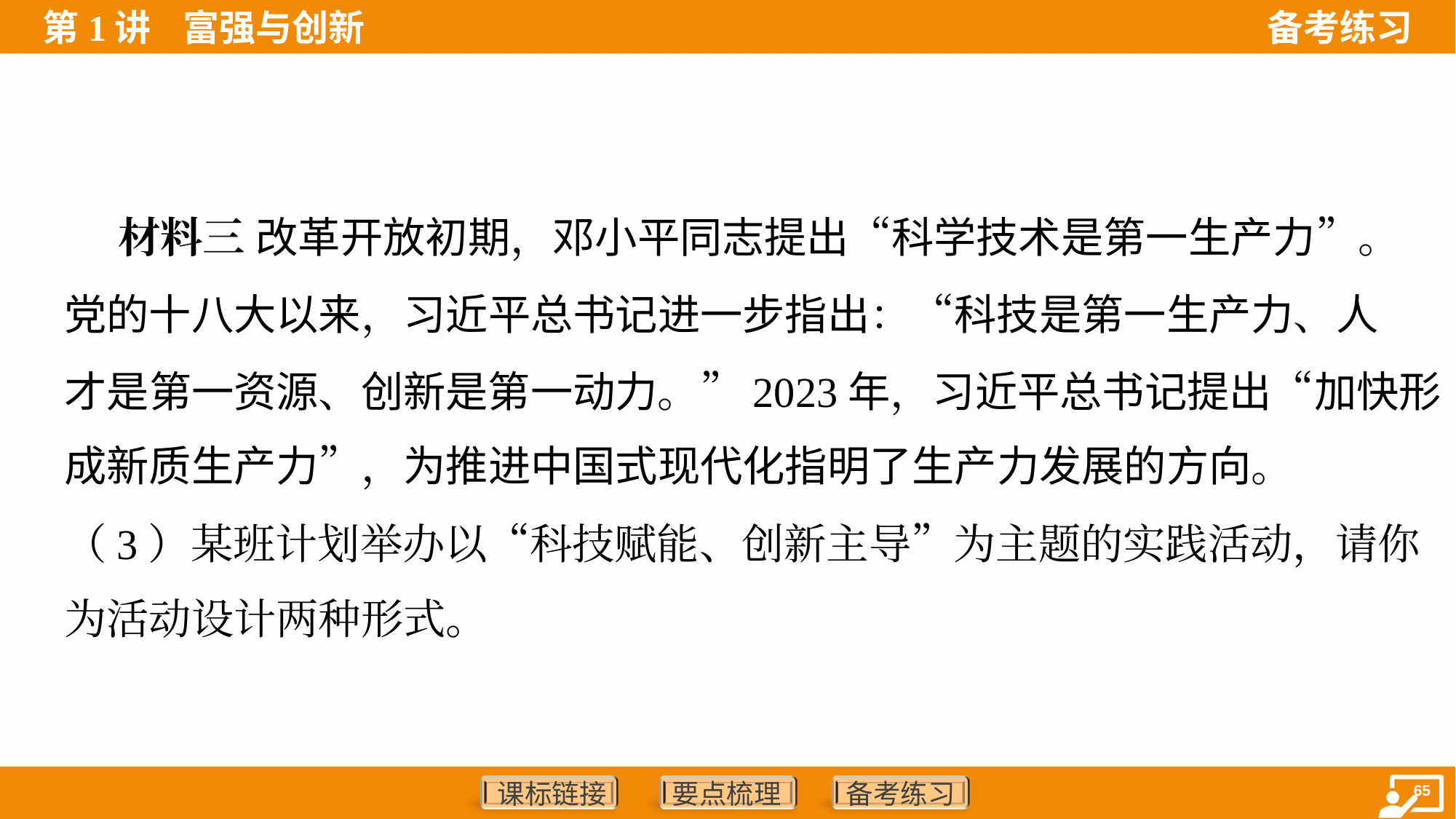

材料三 改革开放初期，邓小平同志提出“科学技术是第一生产力”。
党的十八大以来，习近平总书记进一步指出：“科技是第一生产力、人
才是第一资源、创新是第一动力。”2023年，习近平总书记提出“加快形
成新质生产力”，为推进中国式现代化指明了生产力发展的方向。
（3）某班计划举办以“科技赋能、创新主导”为主题的实践活动，请你
为活动设计两种形式。